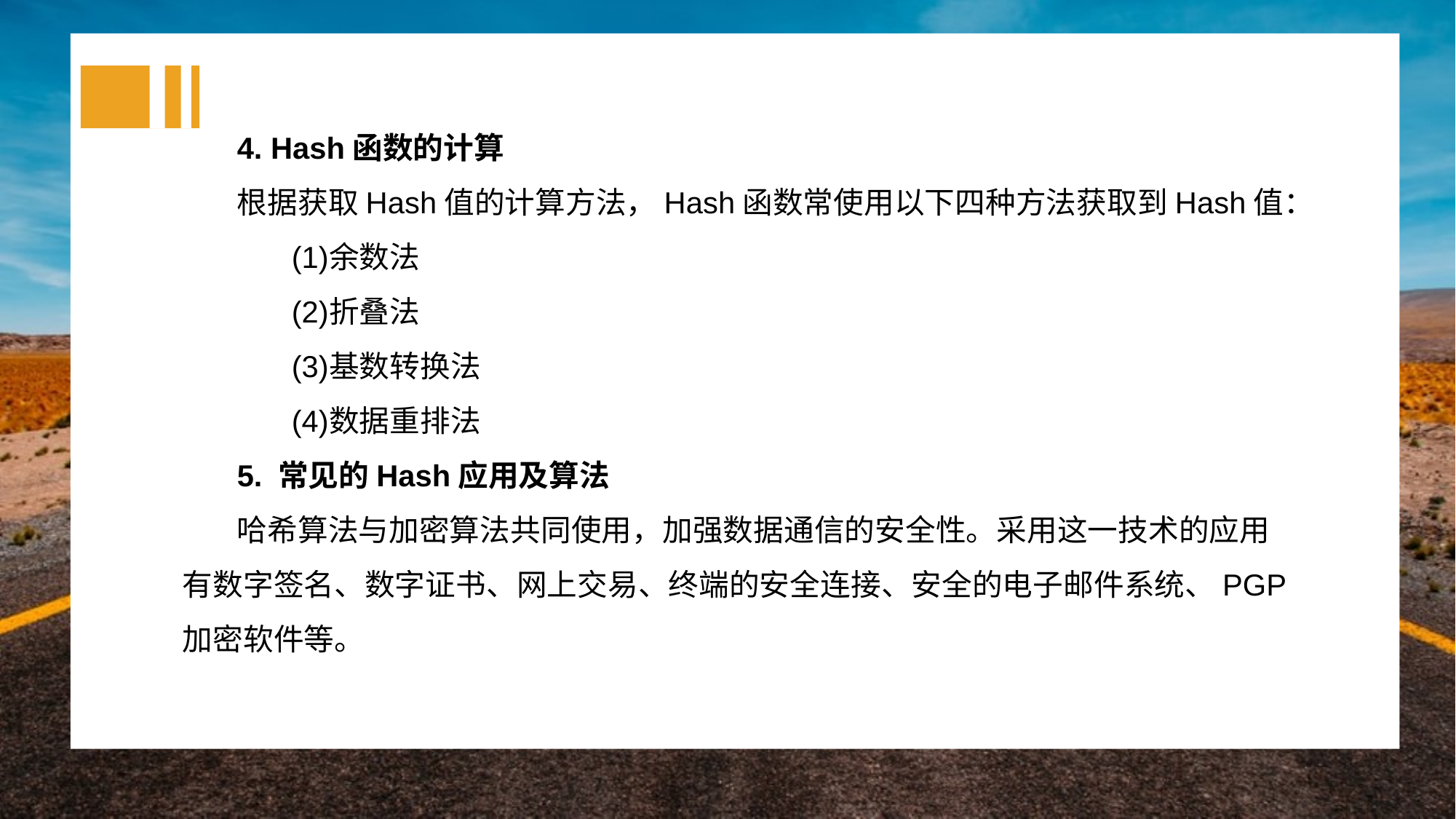

4. Hash函数的计算
根据获取Hash值的计算方法，Hash函数常使用以下四种方法获取到Hash值：
余数法
折叠法
基数转换法
数据重排法
5. 常见的Hash应用及算法
哈希算法与加密算法共同使用，加强数据通信的安全性。采用这一技术的应用有数字签名、数字证书、网上交易、终端的安全连接、安全的电子邮件系统、PGP加密软件等。